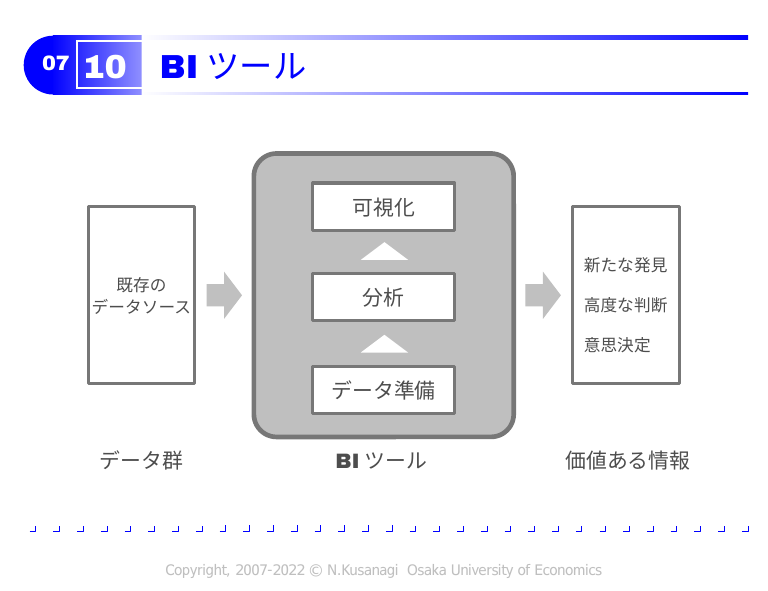

# 10   BIツール

可視化
新たな発見
高度な判断
意思決定
既存の
データソース

分析

データ準備
データ群
価値ある情報
BIツール